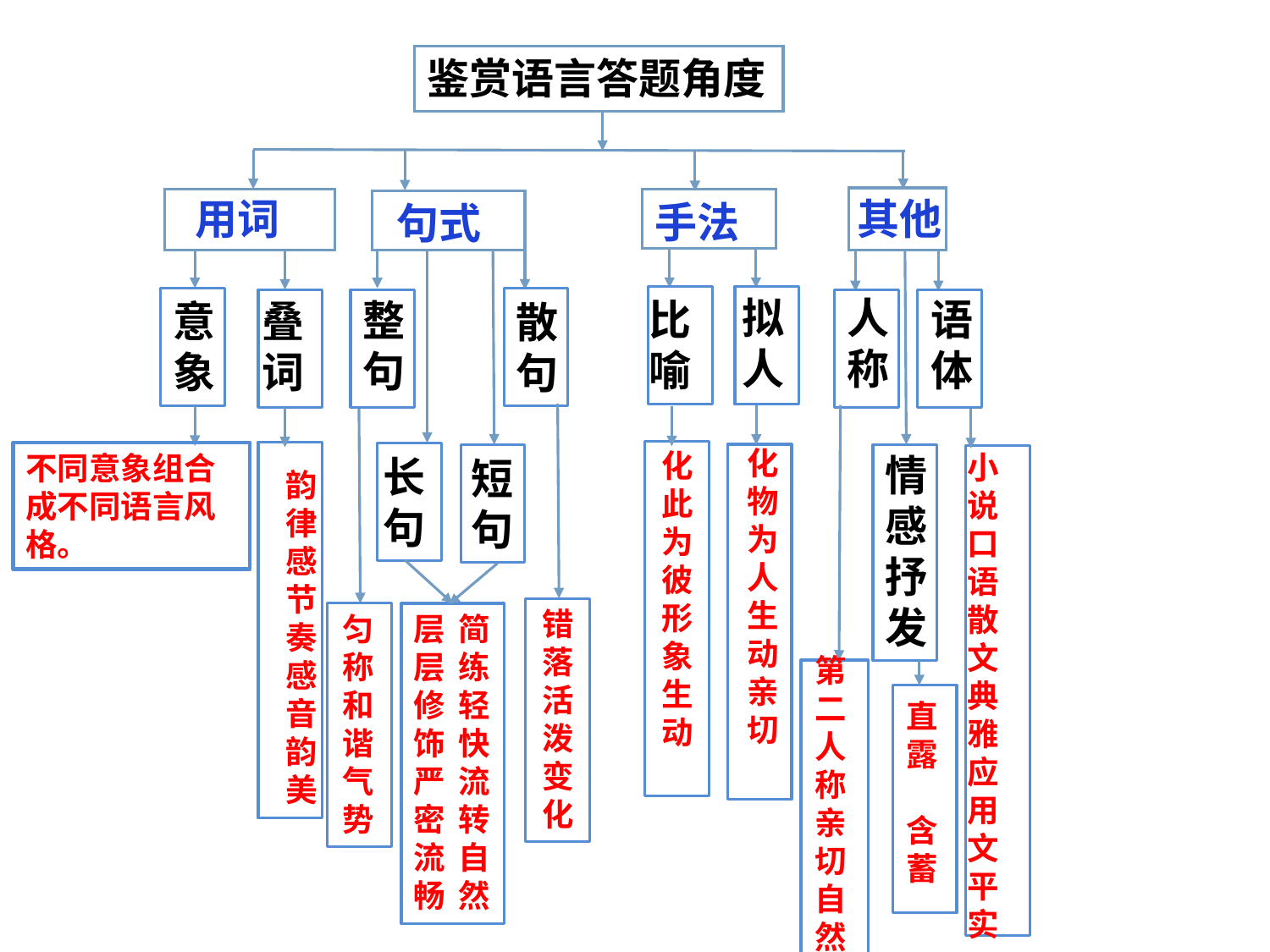

鉴赏语言答题角度

用词
其他

手法

句式
人称
拟人

比喻
语体
整句

叠词

意象

散句

化物为人生动亲切
化此为彼形象生动

小说口语散文典雅应用文平实

不同意象组合成不同语言风格。

情感抒发

长句

短句
韵律感节奏感音韵美
错落活泼变化

匀称
和谐
气势
层层修饰严密流畅
简练轻快流转自然

第二人称亲切自然

直露

含蓄